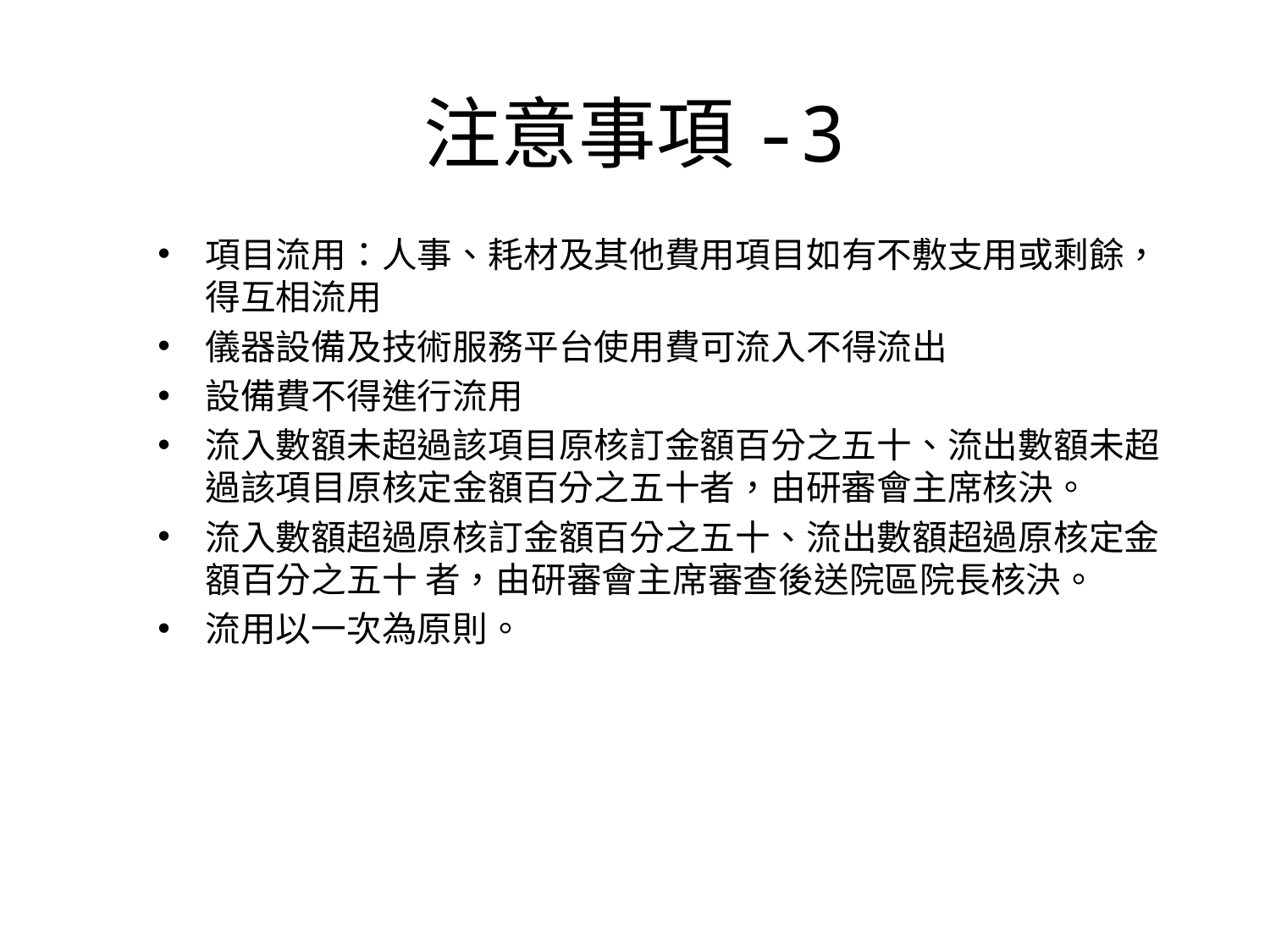

# 注意事項-3
項目流用：人事、耗材及其他費用項目如有不敷支用或剩餘，得互相流用
儀器設備及技術服務平台使用費可流入不得流出
設備費不得進行流用
流入數額未超過該項目原核訂金額百分之五十、流出數額未超過該項目原核定金額百分之五十者，由研審會主席核決。
流入數額超過原核訂金額百分之五十、流出數額超過原核定金額百分之五十 者，由研審會主席審查後送院區院長核決。
流用以一次為原則。